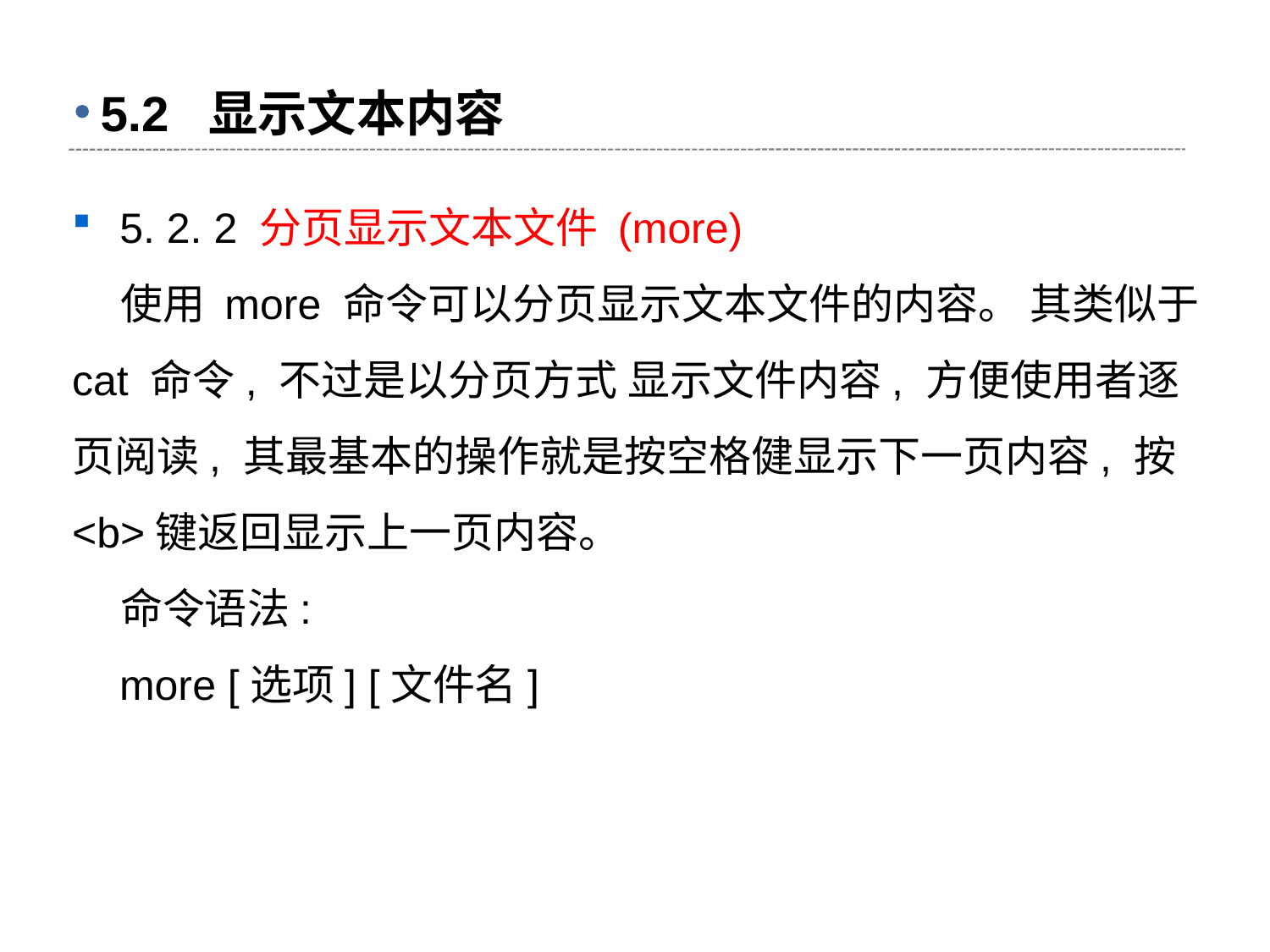

# 5.2  显示文本内容
5. 2. 2 分页显示文本文件 (more)
    使用 more 命令可以分页显示文本文件的内容。 其类似于 cat 命令, 不过是以分页方式 显示文件内容, 方便使用者逐页阅读, 其最基本的操作就是按空格健显示下一页内容, 按 <b>键返回显示上一页内容。
    命令语法:
    more [选项] [文件名]